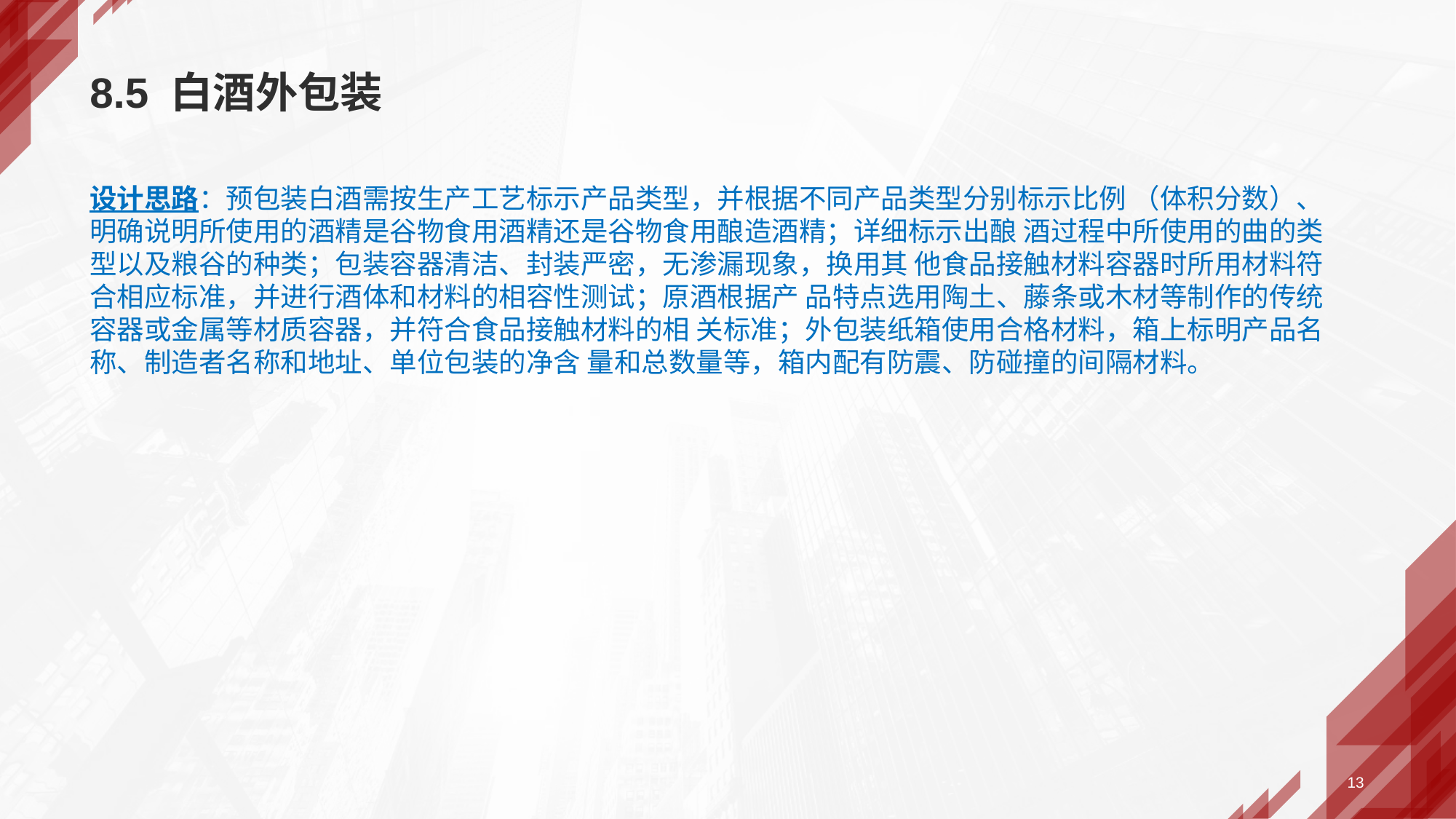

# 8.5 白酒外包装
设计思路：预包装白酒需按生产工艺标示产品类型，并根据不同产品类型分别标示比例 （体积分数）、明确说明所使用的酒精是谷物食用酒精还是谷物食用酿造酒精；详细标示出酿 酒过程中所使用的曲的类型以及粮谷的种类；包装容器清洁、封装严密，无渗漏现象，换用其 他食品接触材料容器时所用材料符合相应标准，并进行酒体和材料的相容性测试；原酒根据产 品特点选用陶土、藤条或木材等制作的传统容器或金属等材质容器，并符合食品接触材料的相 关标准；外包装纸箱使用合格材料，箱上标明产品名称、制造者名称和地址、单位包装的净含 量和总数量等，箱内配有防震、防碰撞的间隔材料。
13